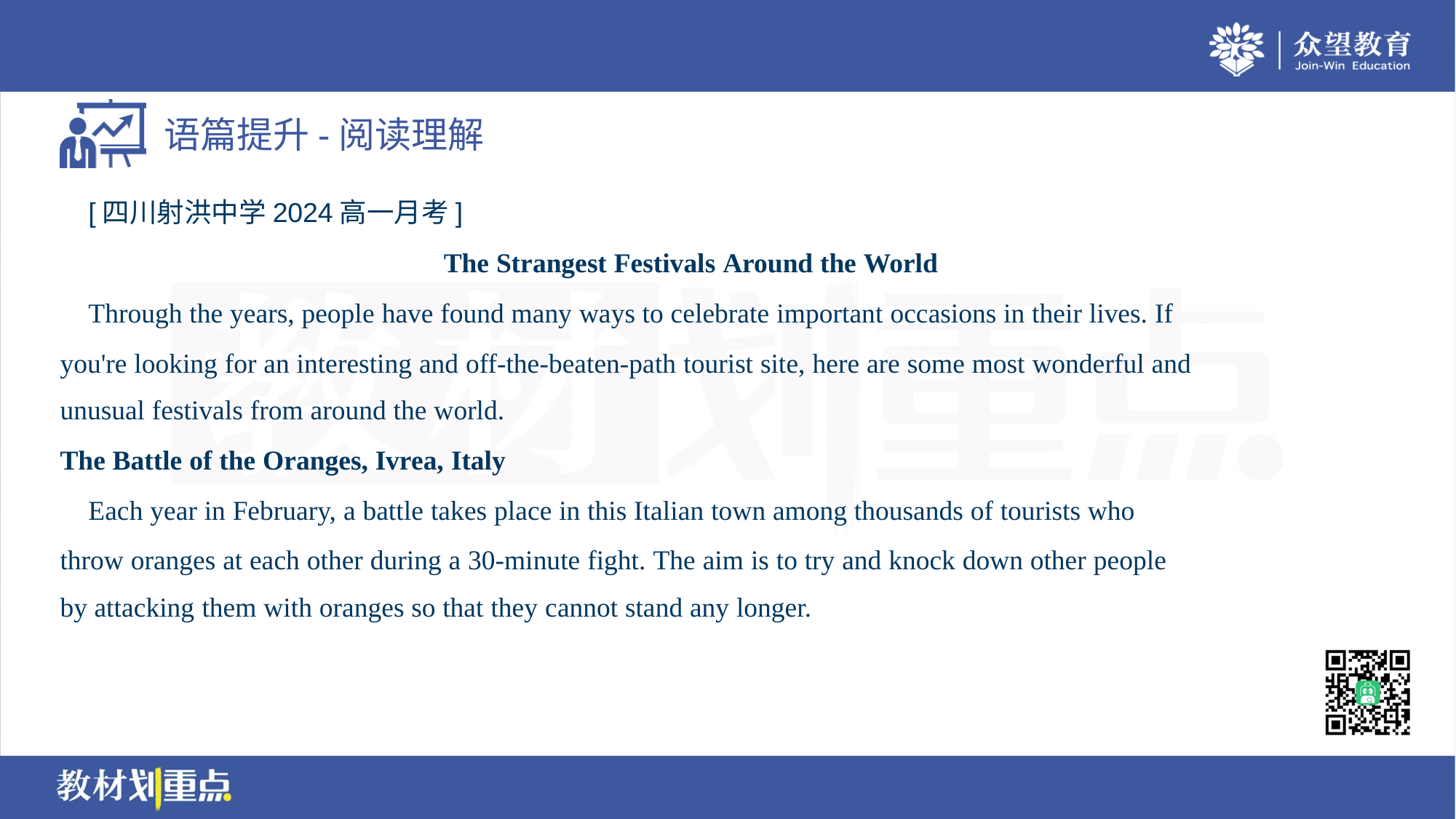

[四川射洪中学2024高一月考]
The Strangest Festivals Around the World
    Through the years, people have found many ways to celebrate important occasions in their lives. If
you're looking for an interesting and off-the-beaten-path tourist site, here are some most wonderful and
unusual festivals from around the world.
The Battle of the Oranges, Ivrea, Italy
    Each year in February, a battle takes place in this Italian town among thousands of tourists who
throw oranges at each other during a 30-minute fight. The aim is to try and knock down other people
by attacking them with oranges so that they cannot stand any longer.